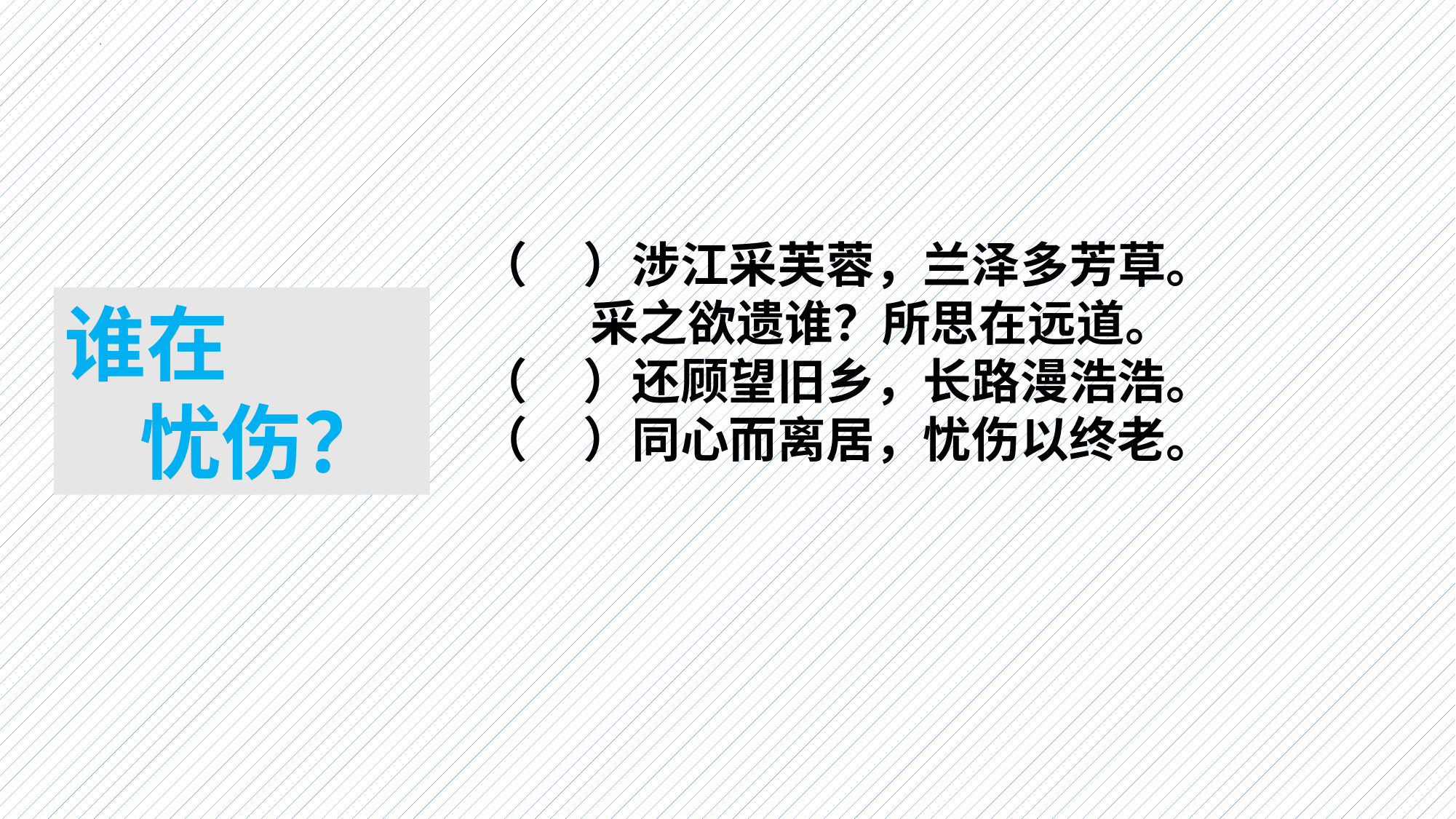

（     ）涉江采芙蓉，兰泽多芳草。
         采之欲遗谁？所思在远道。
（     ）还顾望旧乡，长路漫浩浩。
（     ）同心而离居，忧伤以终老。
谁在
   忧伤？